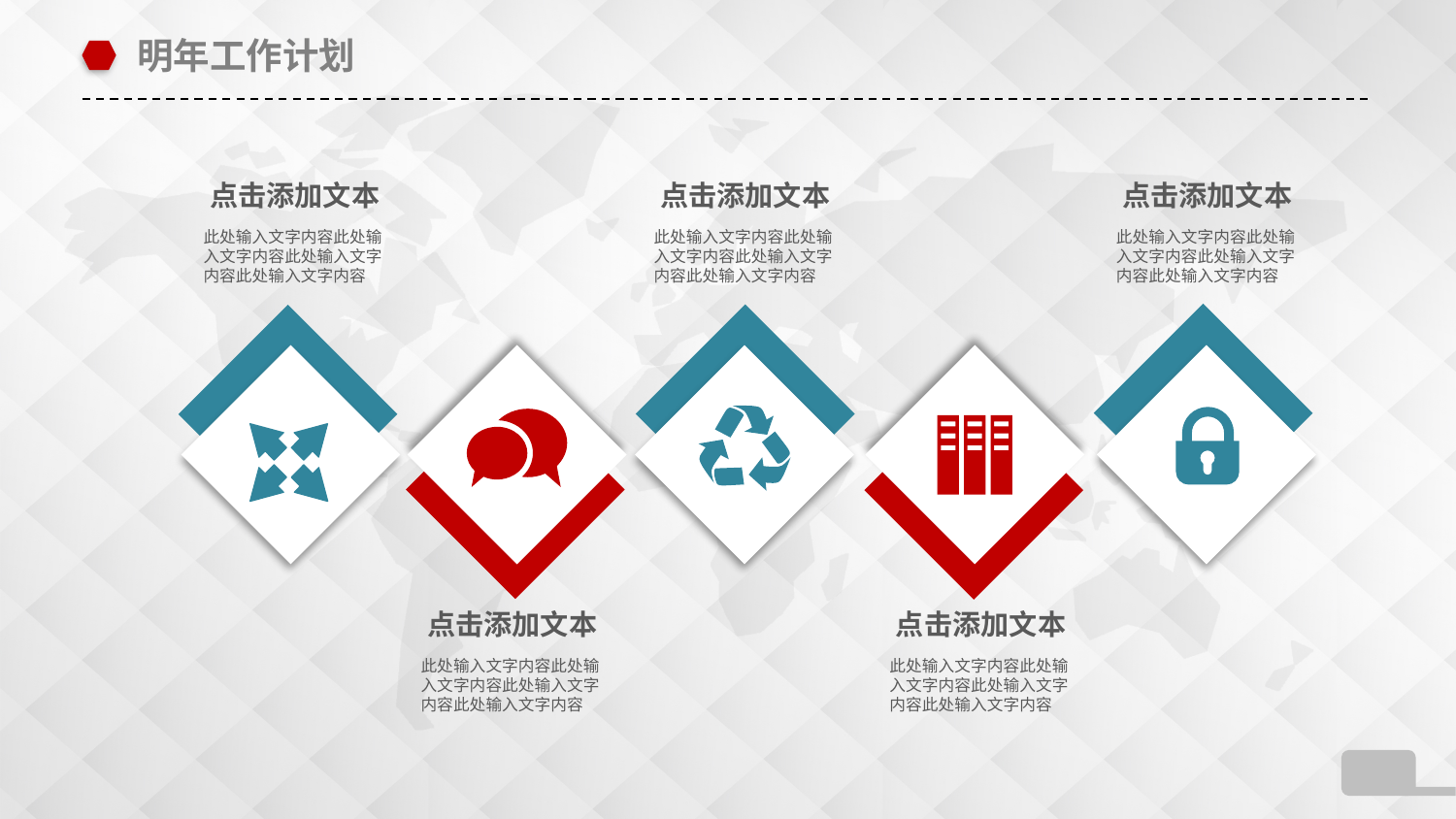

明年工作计划

点击添加文本
点击添加文本
点击添加文本
此处输入文字内容此处输入文字内容此处输入文字内容此处输入文字内容
此处输入文字内容此处输入文字内容此处输入文字内容此处输入文字内容
此处输入文字内容此处输入文字内容此处输入文字内容此处输入文字内容

点击添加文本
点击添加文本
此处输入文字内容此处输入文字内容此处输入文字内容此处输入文字内容
此处输入文字内容此处输入文字内容此处输入文字内容此处输入文字内容